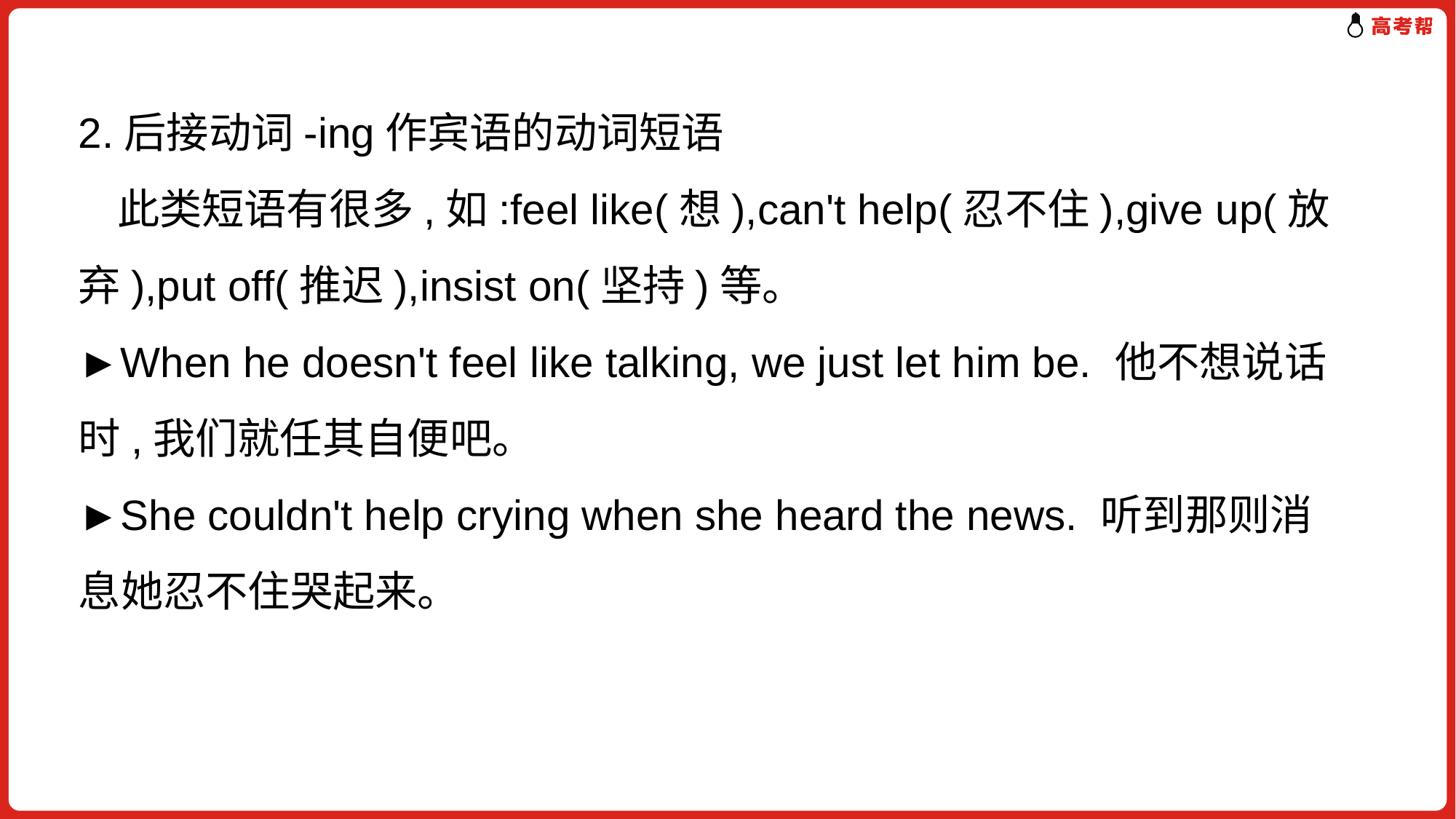

2.后接动词-ing作宾语的动词短语
   此类短语有很多,如:feel like(想),can't help(忍不住),give up(放 弃),put off(推迟),insist on(坚持)等。
►When he doesn't feel like talking, we just let him be. 他不想说话时,我们就任其自便吧。
►She couldn't help crying when she heard the news. 听到那则消息她忍不住哭起来。